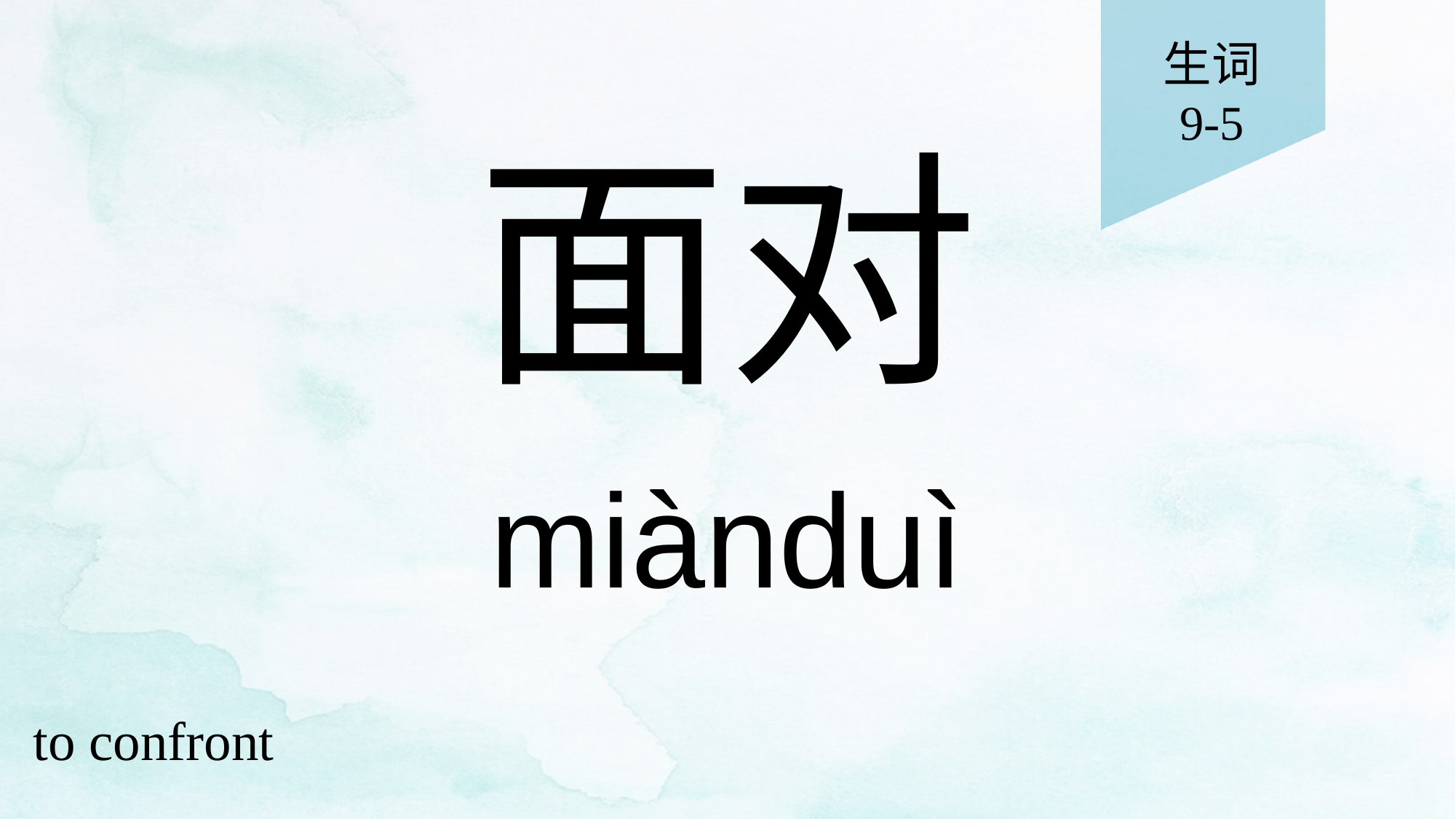

生词
9-5
# 面对
miànduì
to confront